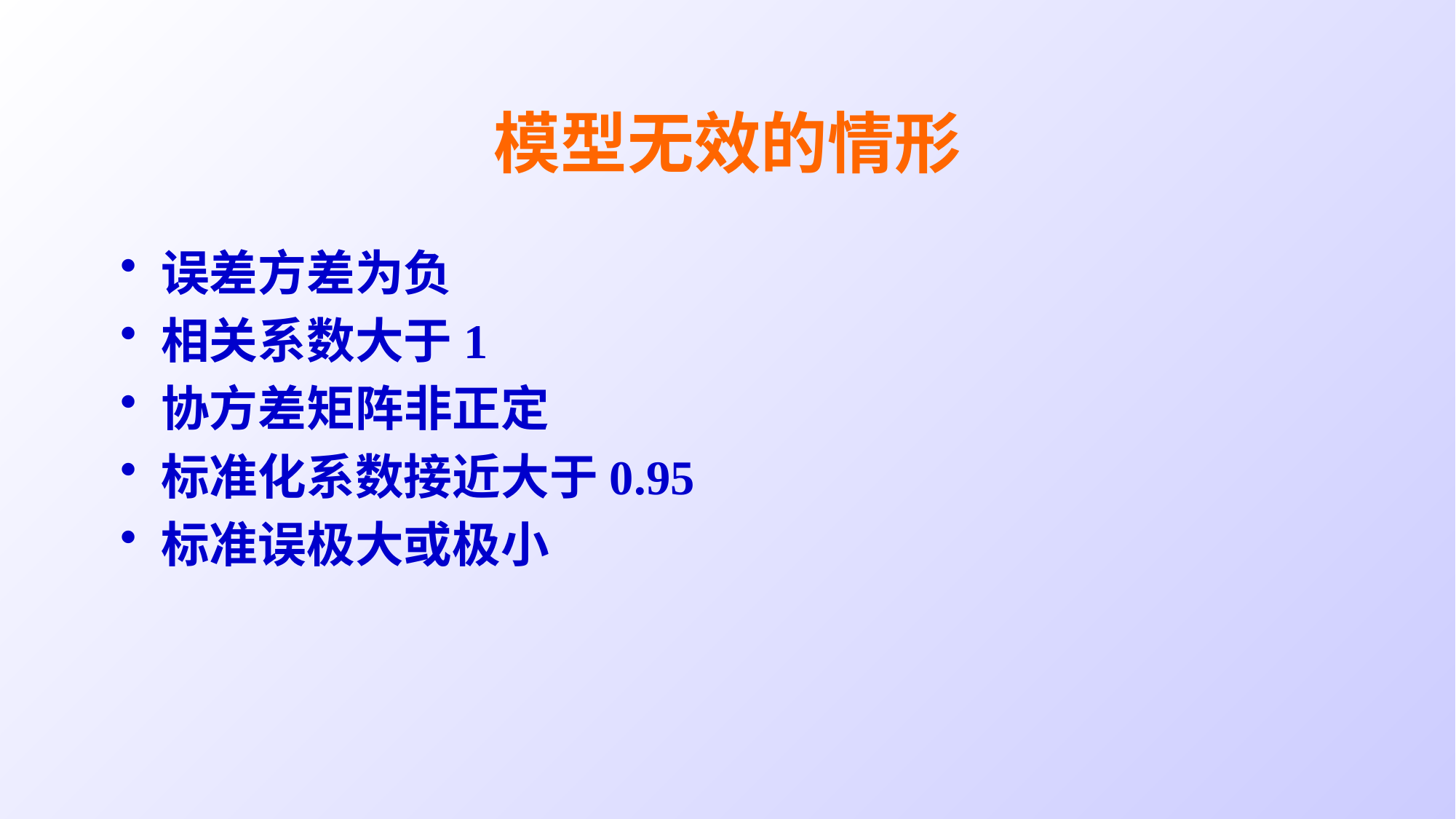

# 模型无效的情形
误差方差为负
相关系数大于1
协方差矩阵非正定
标准化系数接近大于0.95
标准误极大或极小